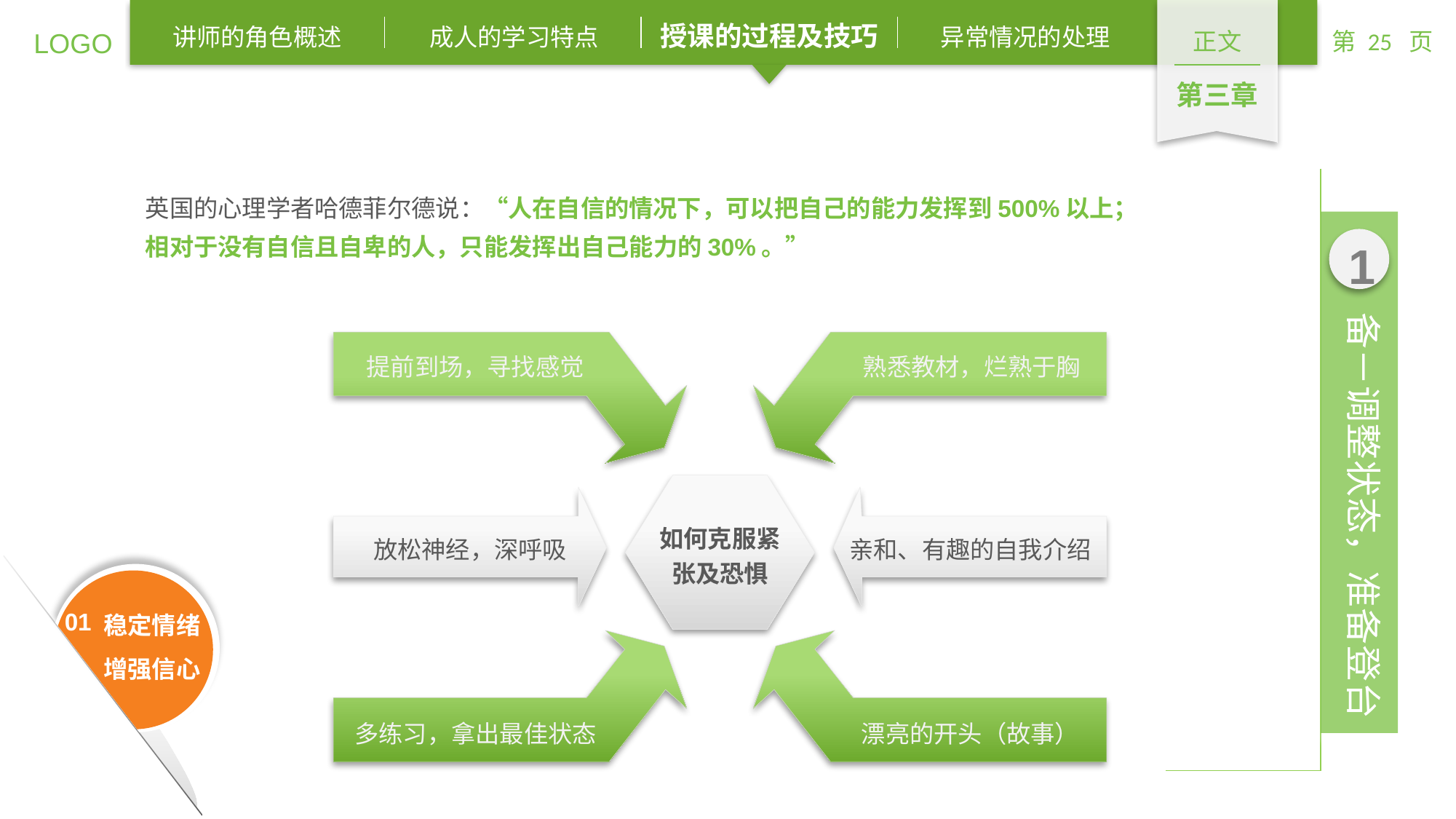

英国的心理学者哈德菲尔德说：“人在自信的情况下，可以把自己的能力发挥到500%以上；相对于没有自信且自卑的人，只能发挥出自己能力的30%。”

提前到场，寻找感觉
熟悉教材，烂熟于胸

如何克服紧张及恐惧
放松神经，深呼吸
亲和、有趣的自我介绍

多练习，拿出最佳状态
漂亮的开头（故事）